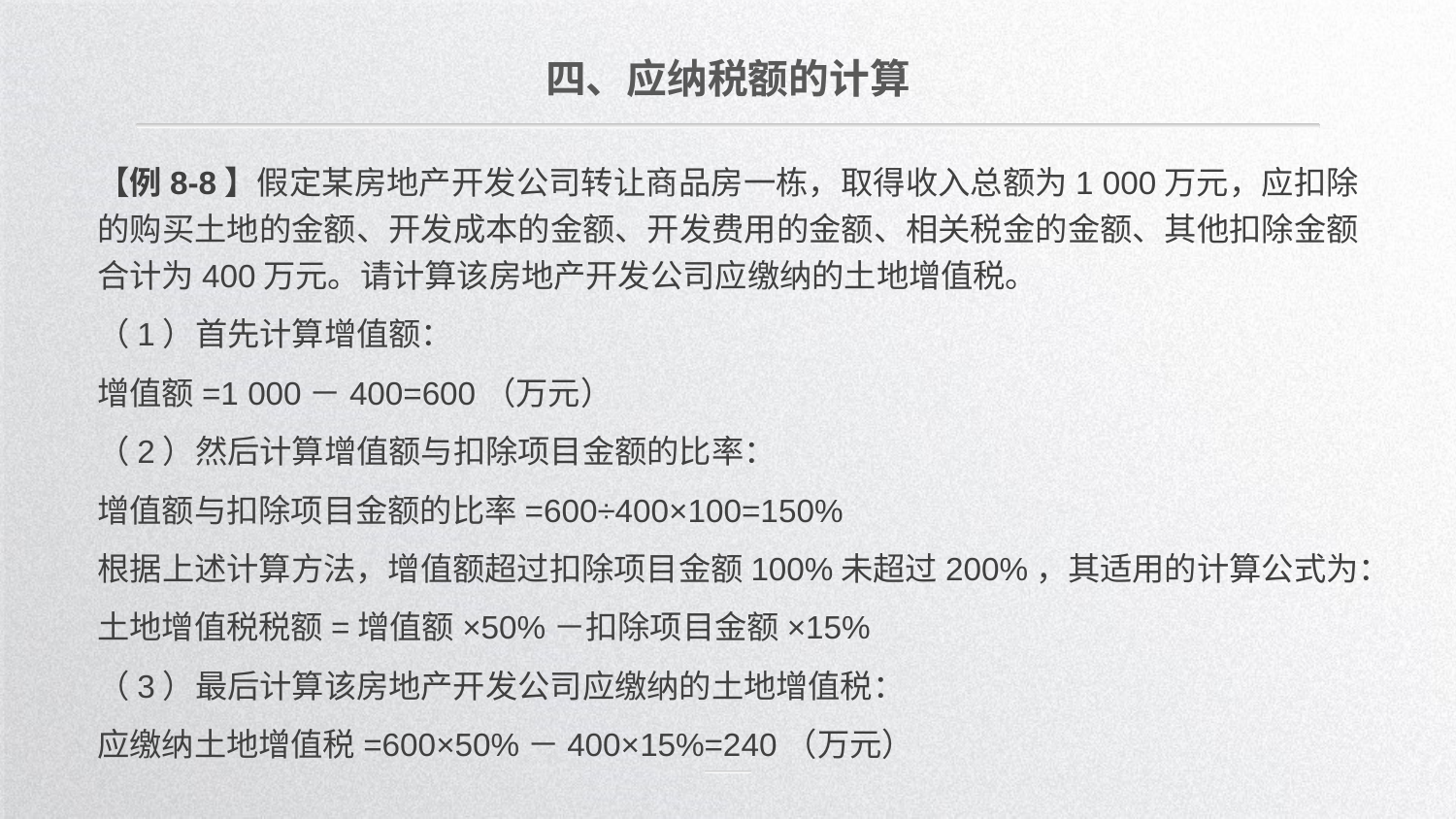

四、应纳税额的计算
【例8-8】假定某房地产开发公司转让商品房一栋，取得收入总额为1 000万元，应扣除的购买土地的金额、开发成本的金额、开发费用的金额、相关税金的金额、其他扣除金额合计为400万元。请计算该房地产开发公司应缴纳的土地增值税。
（1）首先计算增值额：
增值额=1 000－400=600（万元）
（2）然后计算增值额与扣除项目金额的比率：
增值额与扣除项目金额的比率=600÷400×100=150%
根据上述计算方法，增值额超过扣除项目金额100%未超过200%，其适用的计算公式为：
土地增值税税额=增值额×50%－扣除项目金额×15%
（3）最后计算该房地产开发公司应缴纳的土地增值税：
应缴纳土地增值税=600×50%－400×15%=240（万元）